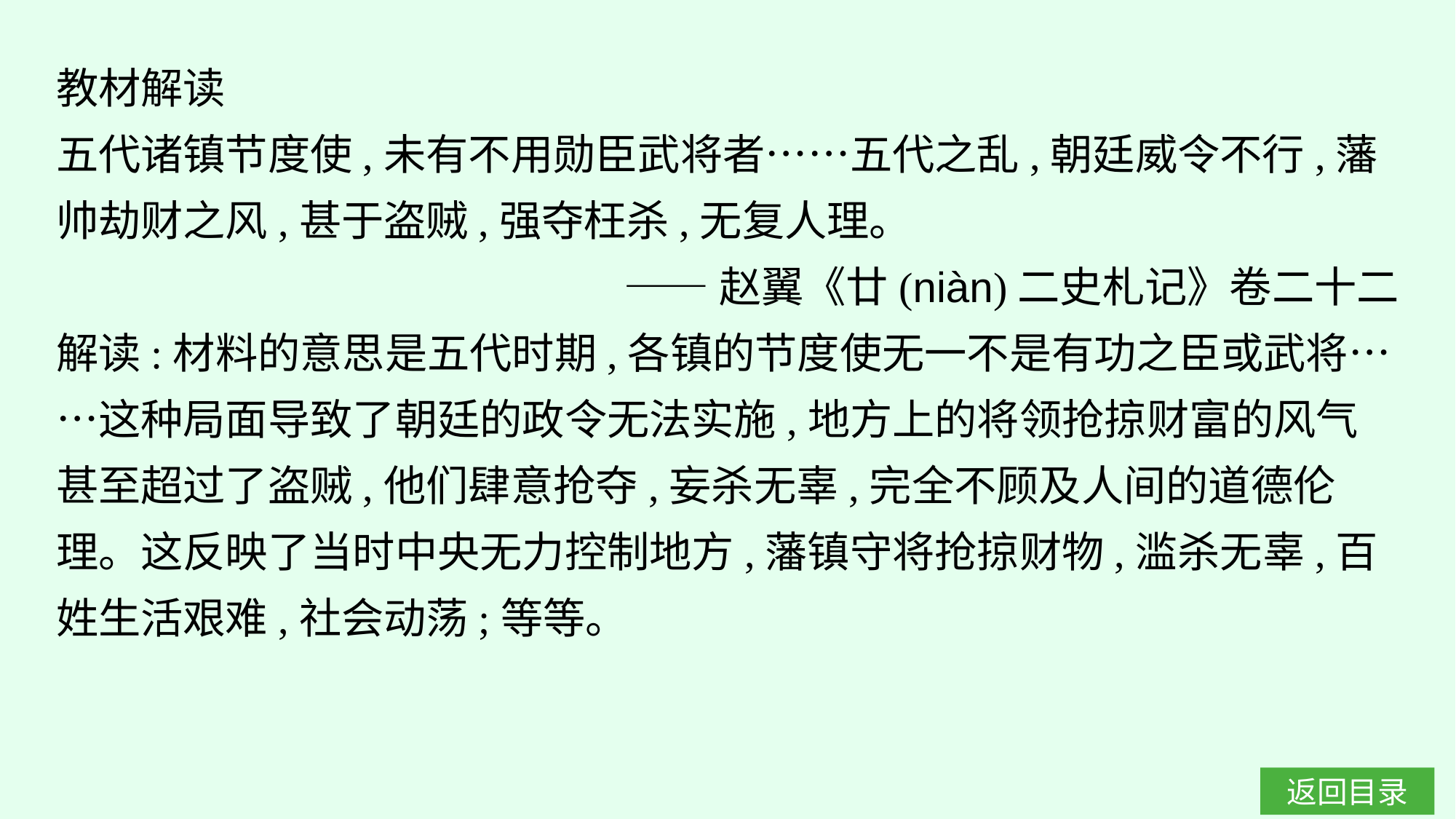

教材解读
五代诸镇节度使,未有不用勋臣武将者……五代之乱,朝廷威令不行,藩帅劫财之风,甚于盗贼,强夺枉杀,无复人理。
——赵翼《廿(niàn)二史札记》卷二十二
解读:材料的意思是五代时期,各镇的节度使无一不是有功之臣或武将……这种局面导致了朝廷的政令无法实施,地方上的将领抢掠财富的风气甚至超过了盗贼,他们肆意抢夺,妄杀无辜,完全不顾及人间的道德伦理。这反映了当时中央无力控制地方,藩镇守将抢掠财物,滥杀无辜,百姓生活艰难,社会动荡;等等。